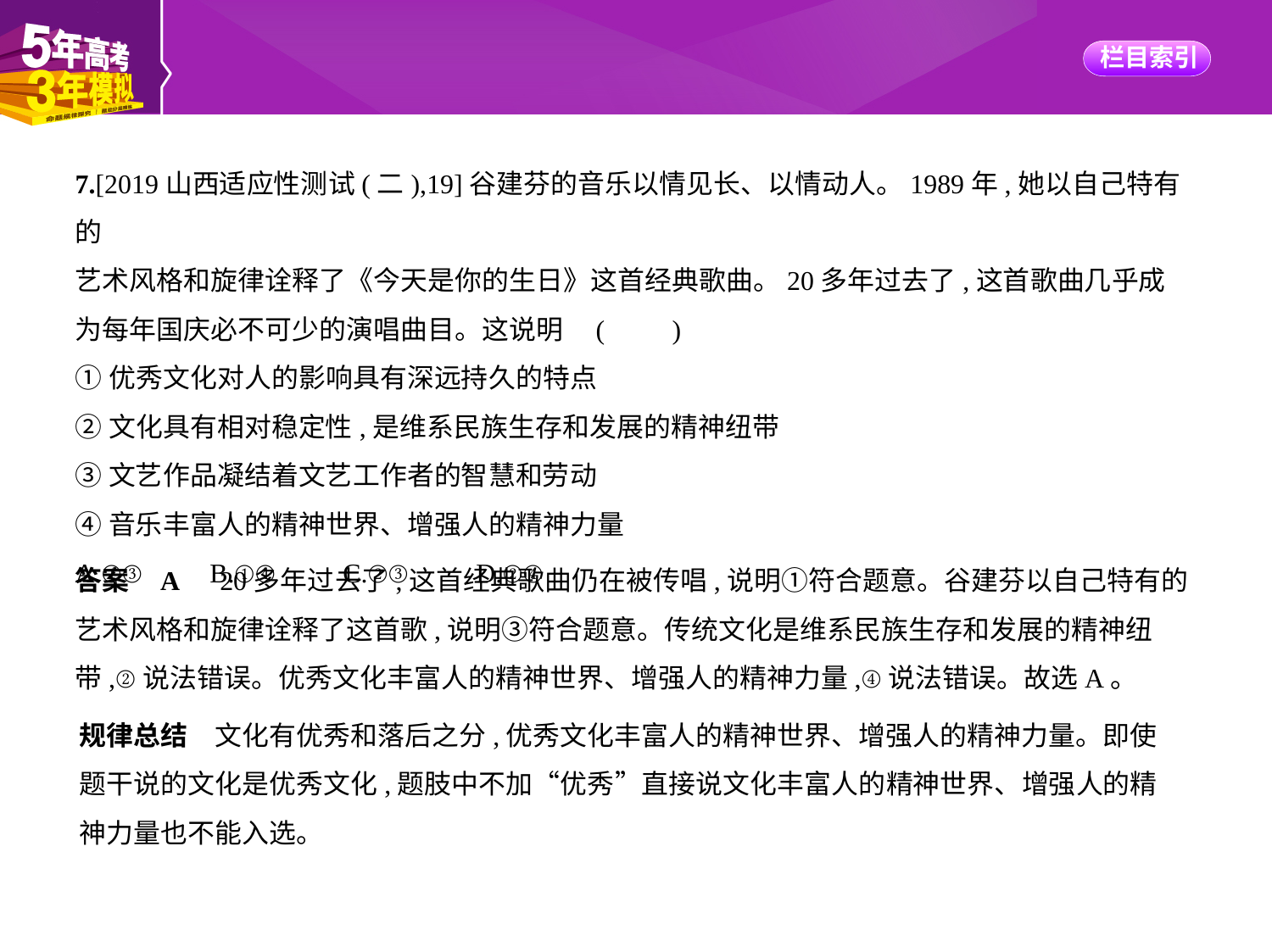

7.[2019山西适应性测试(二),19]谷建芬的音乐以情见长、以情动人。1989年,她以自己特有的
艺术风格和旋律诠释了《今天是你的生日》这首经典歌曲。20多年过去了,这首歌曲几乎成
为每年国庆必不可少的演唱曲目。这说明 (　　)
①优秀文化对人的影响具有深远持久的特点
②文化具有相对稳定性,是维系民族生存和发展的精神纽带
③文艺作品凝结着文艺工作者的智慧和劳动
④音乐丰富人的精神世界、增强人的精神力量
A.①③　　B.①④　　C.②③　　D.②④
答案    A　20多年过去了,这首经典歌曲仍在被传唱,说明①符合题意。谷建芬以自己特有的
艺术风格和旋律诠释了这首歌,说明③符合题意。传统文化是维系民族生存和发展的精神纽
带,②说法错误。优秀文化丰富人的精神世界、增强人的精神力量,④说法错误。故选A。
规律总结　文化有优秀和落后之分,优秀文化丰富人的精神世界、增强人的精神力量。即使
题干说的文化是优秀文化,题肢中不加“优秀”直接说文化丰富人的精神世界、增强人的精
神力量也不能入选。